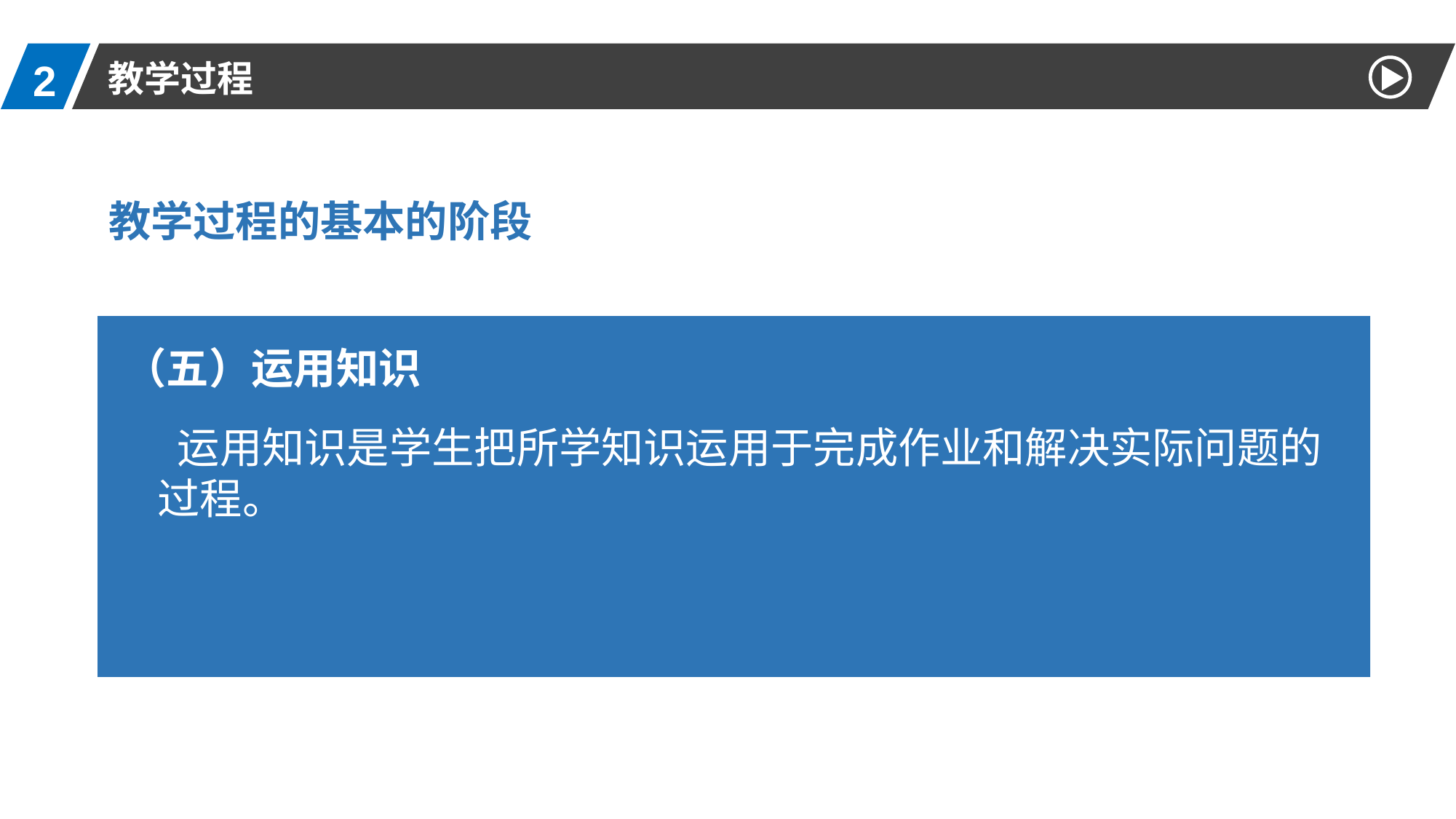

2
教学过程

教学过程的基本的阶段

（五）运用知识
 运用知识是学生把所学知识运用于完成作业和解决实际问题的过程。